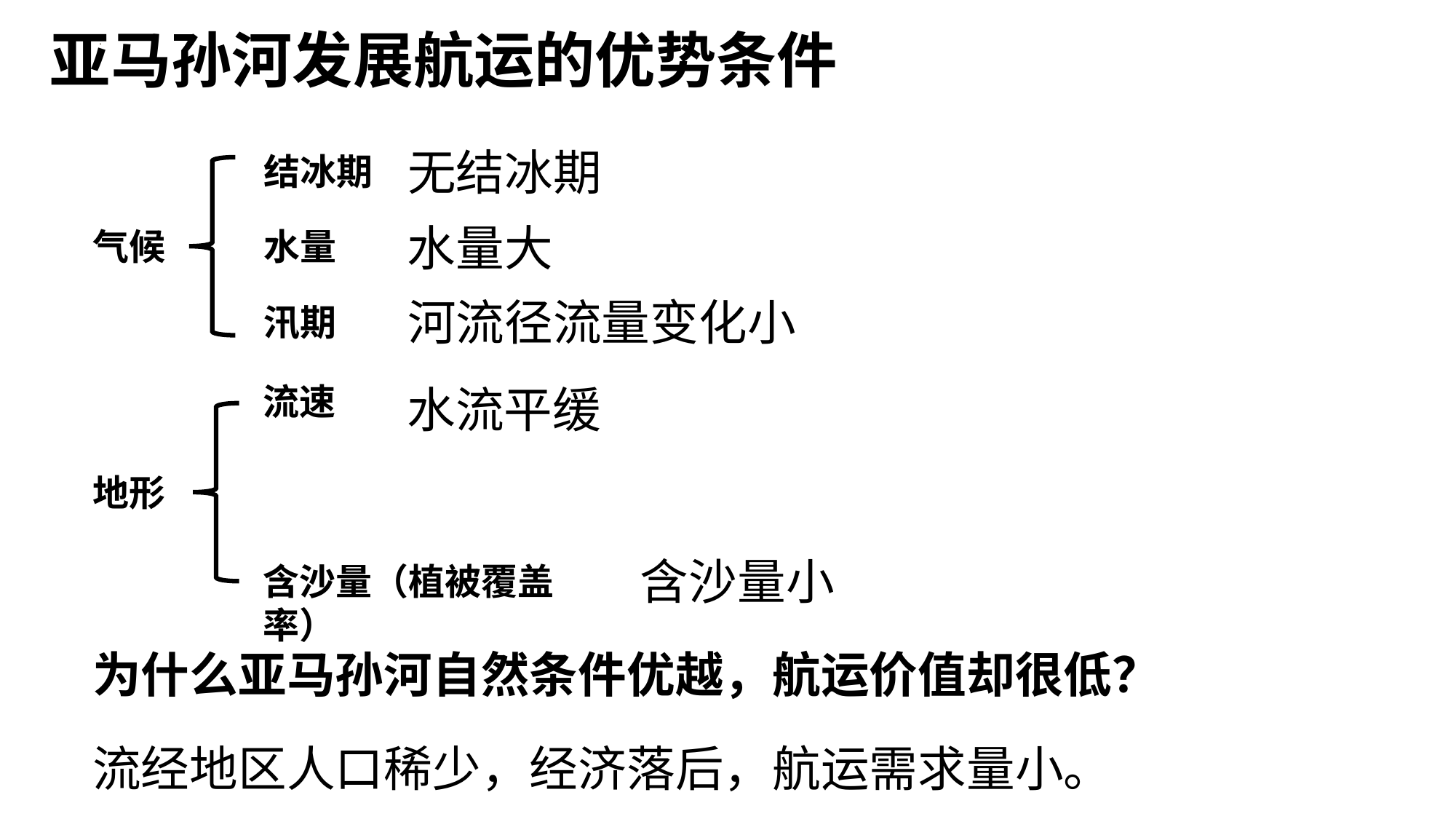

亚马孙河发展航运的优势条件
无结冰期
结冰期

水量大
气候
水量
河流径流量变化小
汛期
流速
水流平缓

地形
含沙量小
含沙量（植被覆盖率）
为什么亚马孙河自然条件优越，航运价值却很低？
流经地区人口稀少，经济落后，航运需求量小。